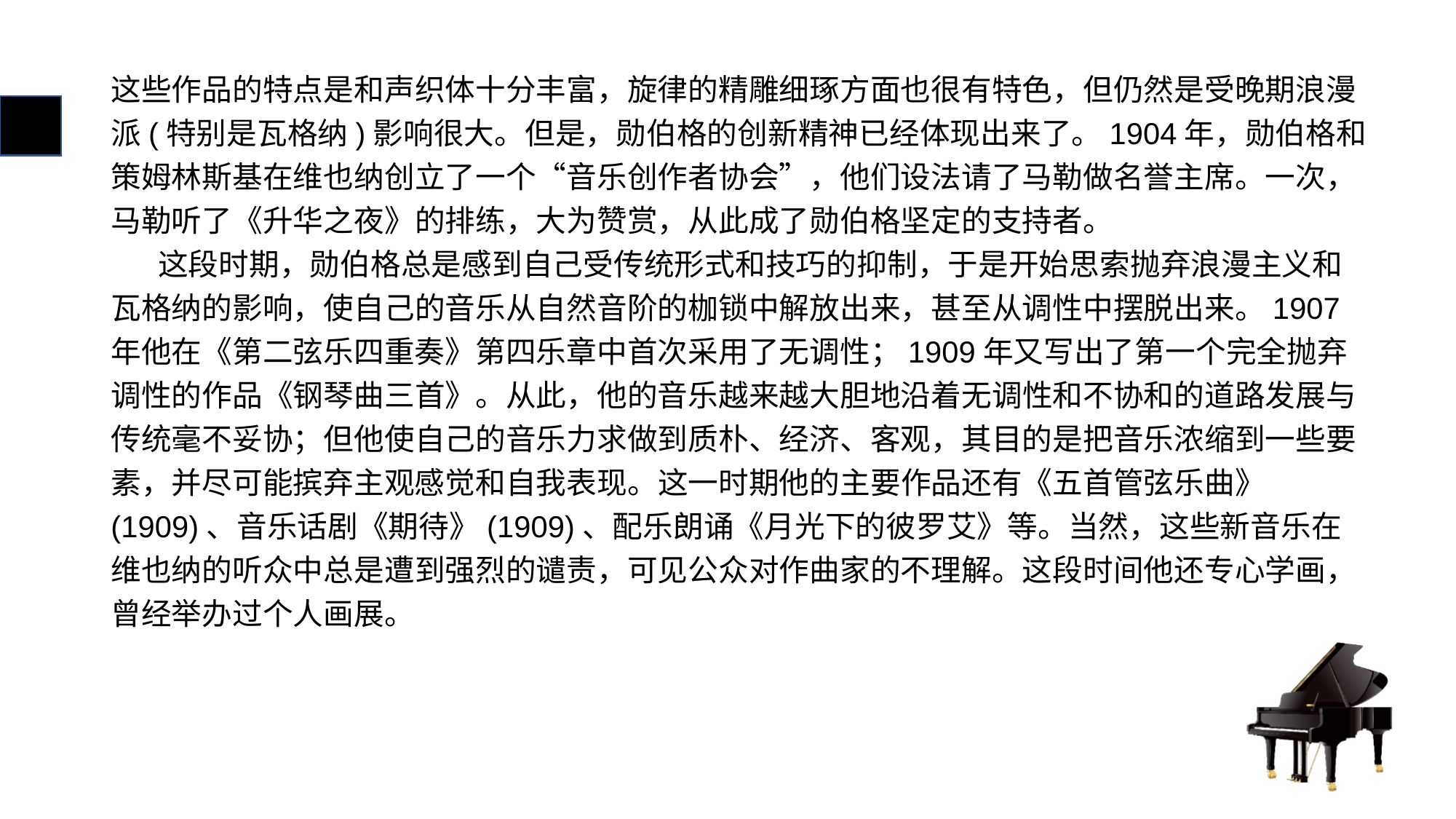

# 这些作品的特点是和声织体十分丰富，旋律的精雕细琢方面也很有特色，但仍然是受晚期浪漫派(特别是瓦格纳)影响很大。但是，勋伯格的创新精神已经体现出来了。1904年，勋伯格和策姆林斯基在维也纳创立了一个“音乐创作者协会”，他们设法请了马勒做名誉主席。一次，马勒听了《升华之夜》的排练，大为赞赏，从此成了勋伯格坚定的支持者。 这段时期，勋伯格总是感到自己受传统形式和技巧的抑制，于是开始思索抛弃浪漫主义和瓦格纳的影响，使自己的音乐从自然音阶的枷锁中解放出来，甚至从调性中摆脱出来。1907年他在《第二弦乐四重奏》第四乐章中首次采用了无调性；1909年又写出了第一个完全抛弃调性的作品《钢琴曲三首》。从此，他的音乐越来越大胆地沿着无调性和不协和的道路发展与传统毫不妥协；但他使自己的音乐力求做到质朴、经济、客观，其目的是把音乐浓缩到一些要素，并尽可能摈弃主观感觉和自我表现。这一时期他的主要作品还有《五首管弦乐曲》(1909)、音乐话剧《期待》(1909)、配乐朗诵《月光下的彼罗艾》等。当然，这些新音乐在维也纳的听众中总是遭到强烈的谴责，可见公众对作曲家的不理解。这段时间他还专心学画，曾经举办过个人画展。